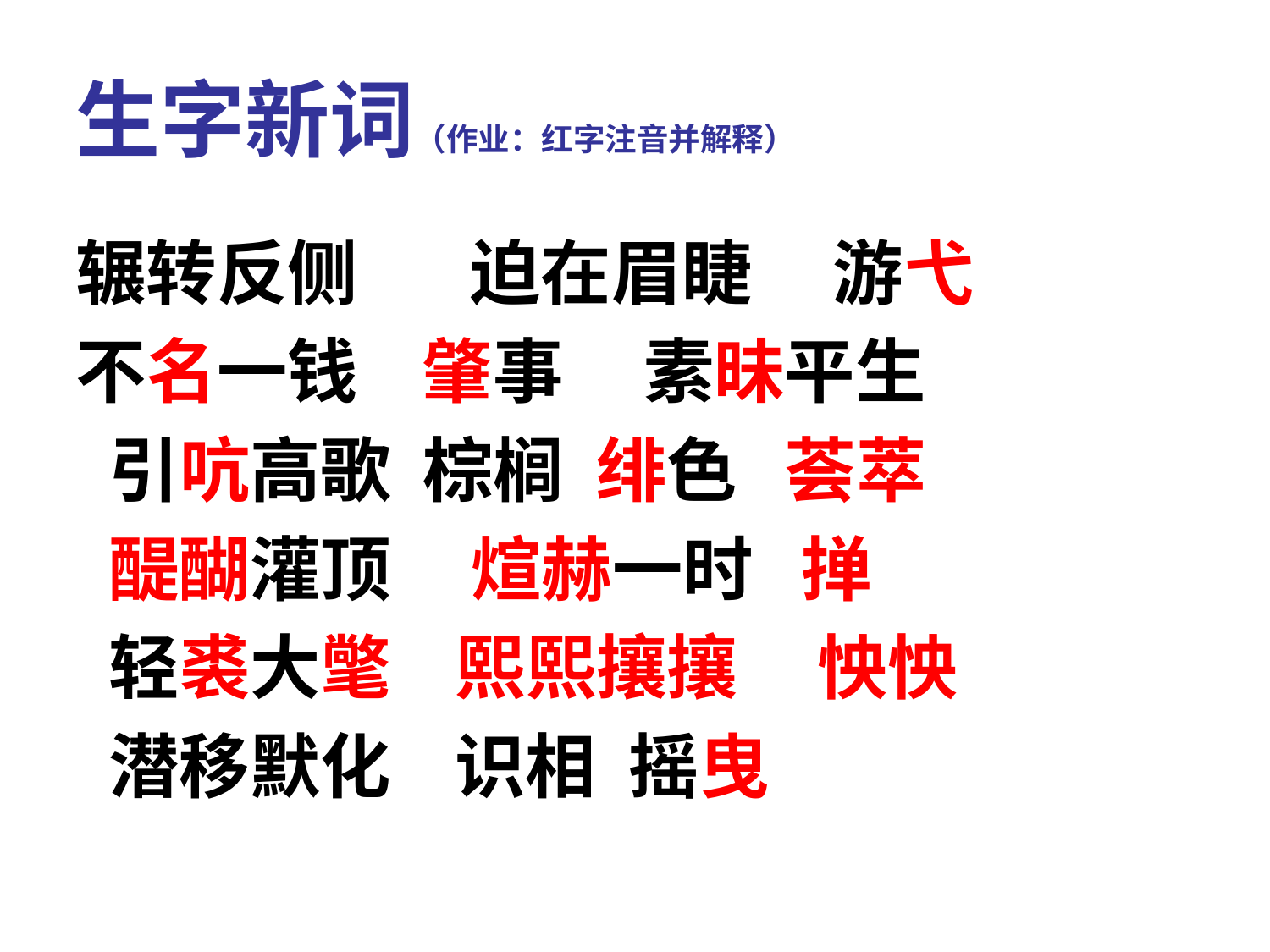

# 生字新词（作业：红字注音并解释）
辗转反侧       迫在眉睫     游弋
不名一钱    肇事     素昧平生
 引吭高歌  棕榈  绯色   荟萃
 醍醐灌顶     煊赫一时   掸
 轻裘大氅    熙熙攘攘     怏怏
 潜移默化    识相  摇曳